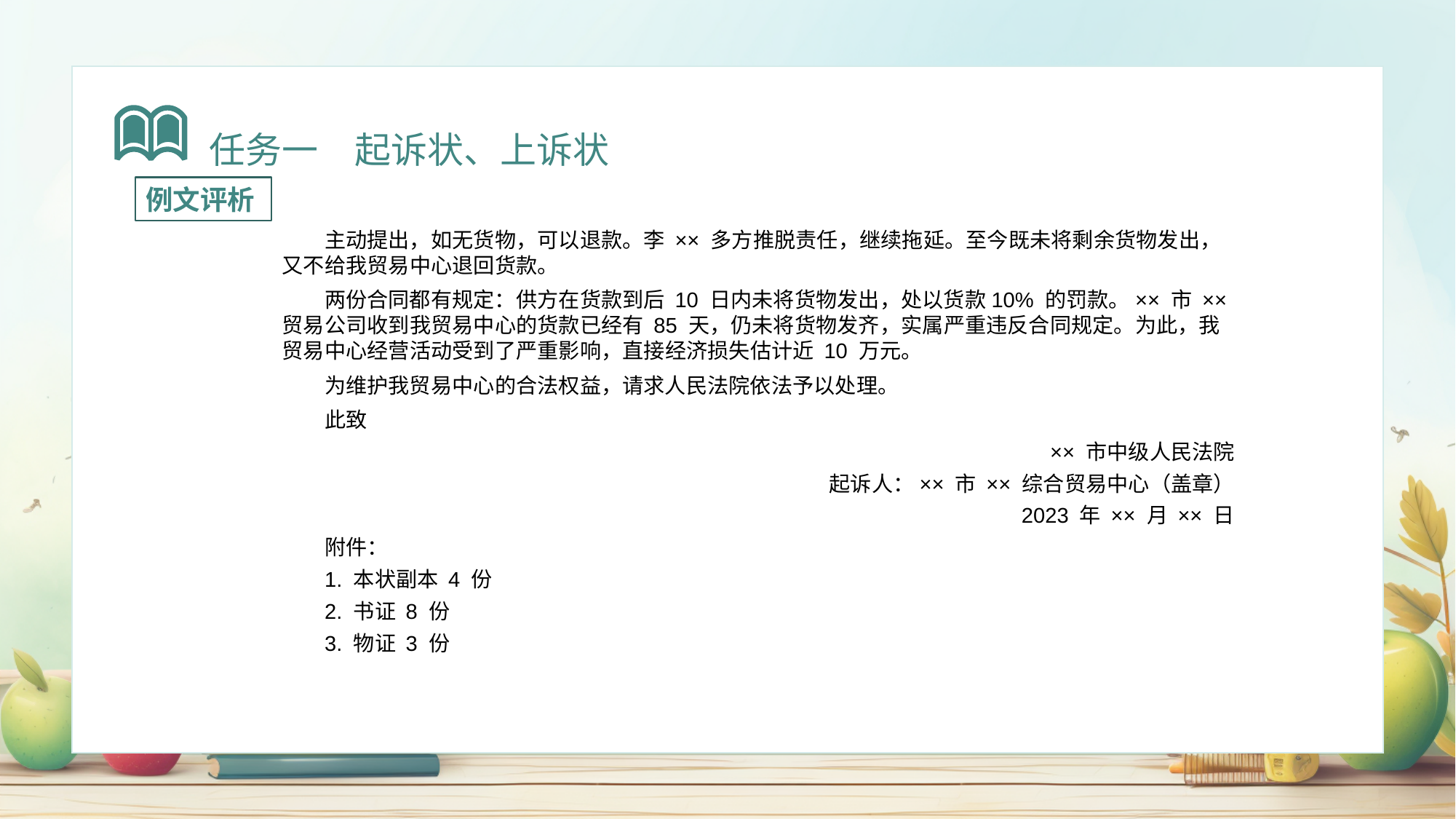

任务一　起诉状、上诉状

例文评析
主动提出，如无货物，可以退款。李 ×× 多方推脱责任，继续拖延。至今既未将剩余货物发出，又不给我贸易中心退回货款。
两份合同都有规定：供方在货款到后 10 日内未将货物发出，处以货款10% 的罚款。×× 市 ×× 贸易公司收到我贸易中心的货款已经有 85 天，仍未将货物发齐，实属严重违反合同规定。为此，我贸易中心经营活动受到了严重影响，直接经济损失估计近 10 万元。
为维护我贸易中心的合法权益，请求人民法院依法予以处理。
此致
×× 市中级人民法院
起诉人：×× 市 ×× 综合贸易中心（盖章）
2023 年 ×× 月 ×× 日
附件：
1. 本状副本 4 份
2. 书证 8 份
3. 物证 3 份